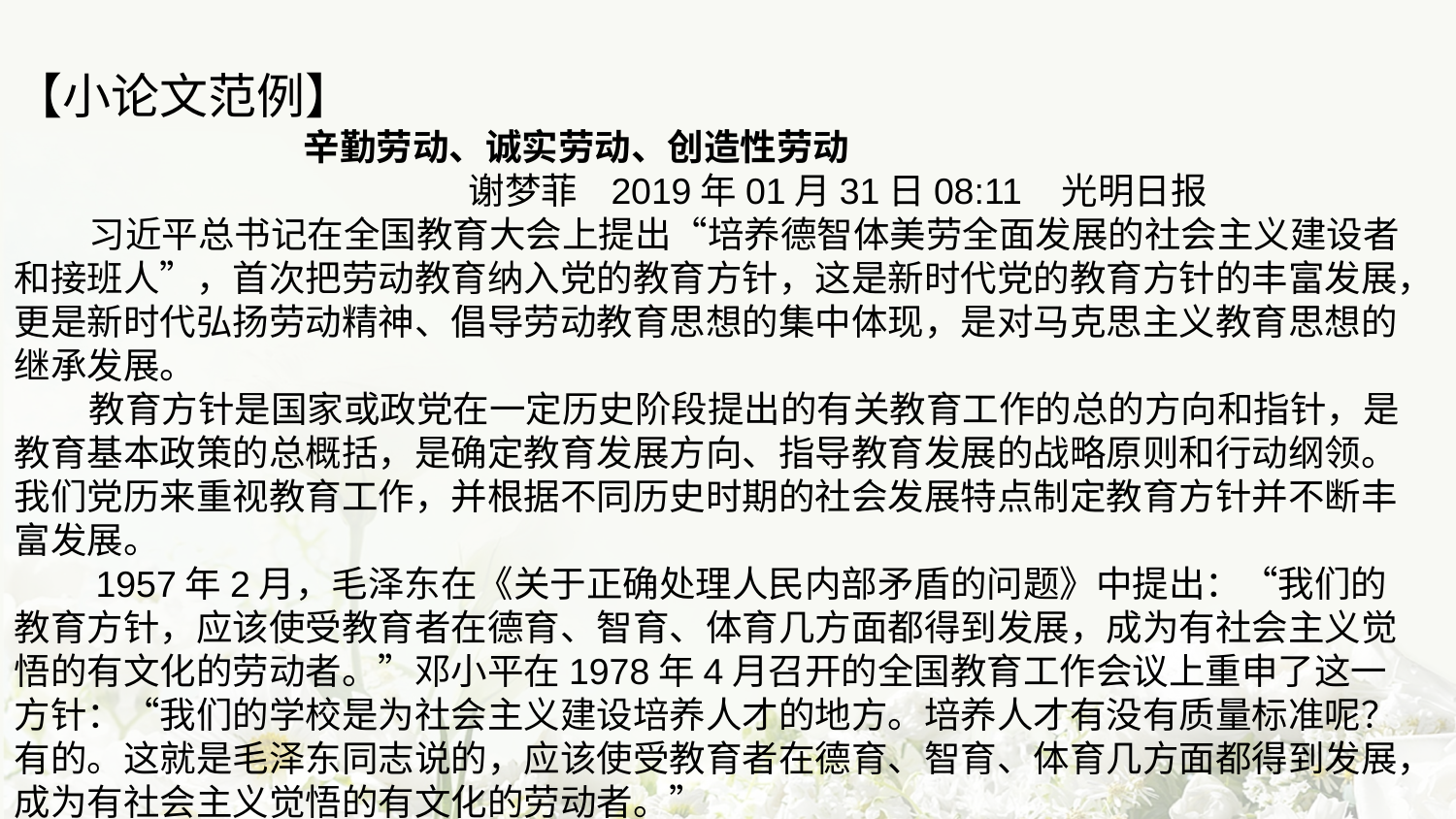

【小论文范例】
                                  辛勤劳动、诚实劳动、创造性劳动
                                                      谢梦菲   2019年01月31日08:11   光明日报
        习近平总书记在全国教育大会上提出“培养德智体美劳全面发展的社会主义建设者和接班人”，首次把劳动教育纳入党的教育方针，这是新时代党的教育方针的丰富发展，更是新时代弘扬劳动精神、倡导劳动教育思想的集中体现，是对马克思主义教育思想的继承发展。
        教育方针是国家或政党在一定历史阶段提出的有关教育工作的总的方向和指针，是教育基本政策的总概括，是确定教育发展方向、指导教育发展的战略原则和行动纲领。我们党历来重视教育工作，并根据不同历史时期的社会发展特点制定教育方针并不断丰富发展。
        1957年2月，毛泽东在《关于正确处理人民内部矛盾的问题》中提出：“我们的教育方针，应该使受教育者在德育、智育、体育几方面都得到发展，成为有社会主义觉悟的有文化的劳动者。”邓小平在1978年4月召开的全国教育工作会议上重申了这一方针：“我们的学校是为社会主义建设培养人才的地方。培养人才有没有质量标准呢？有的。这就是毛泽东同志说的，应该使受教育者在德育、智育、体育几方面都得到发展，成为有社会主义觉悟的有文化的劳动者。”